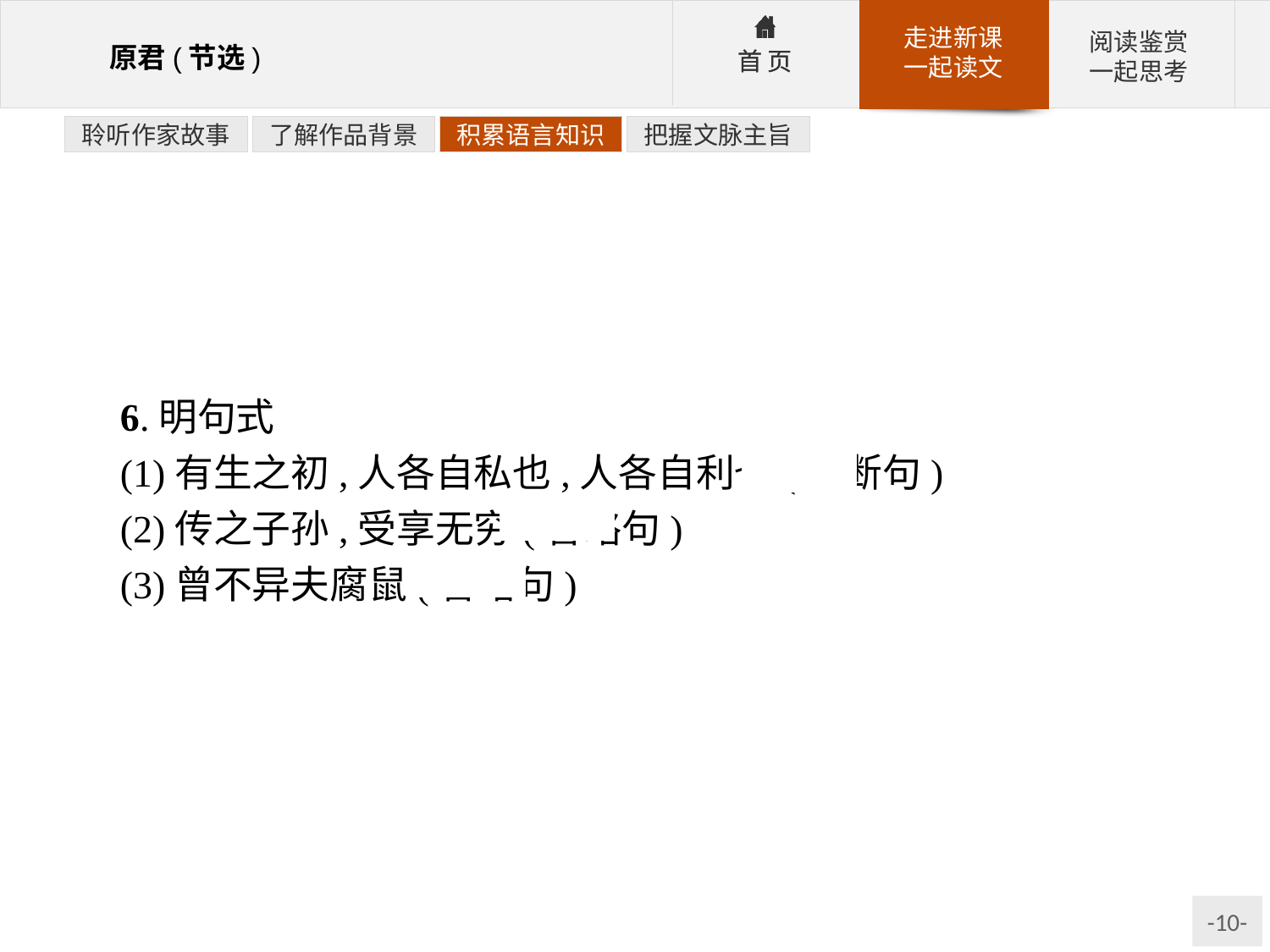

聆听作家故事
了解作品背景
积累语言知识
把握文脉主旨
6.明句式
(1)有生之初,人各自私也,人各自利也(判断句)
(2)传之子孙,受享无穷(省略句)
(3)曾不异夫腐鼠(省略句)